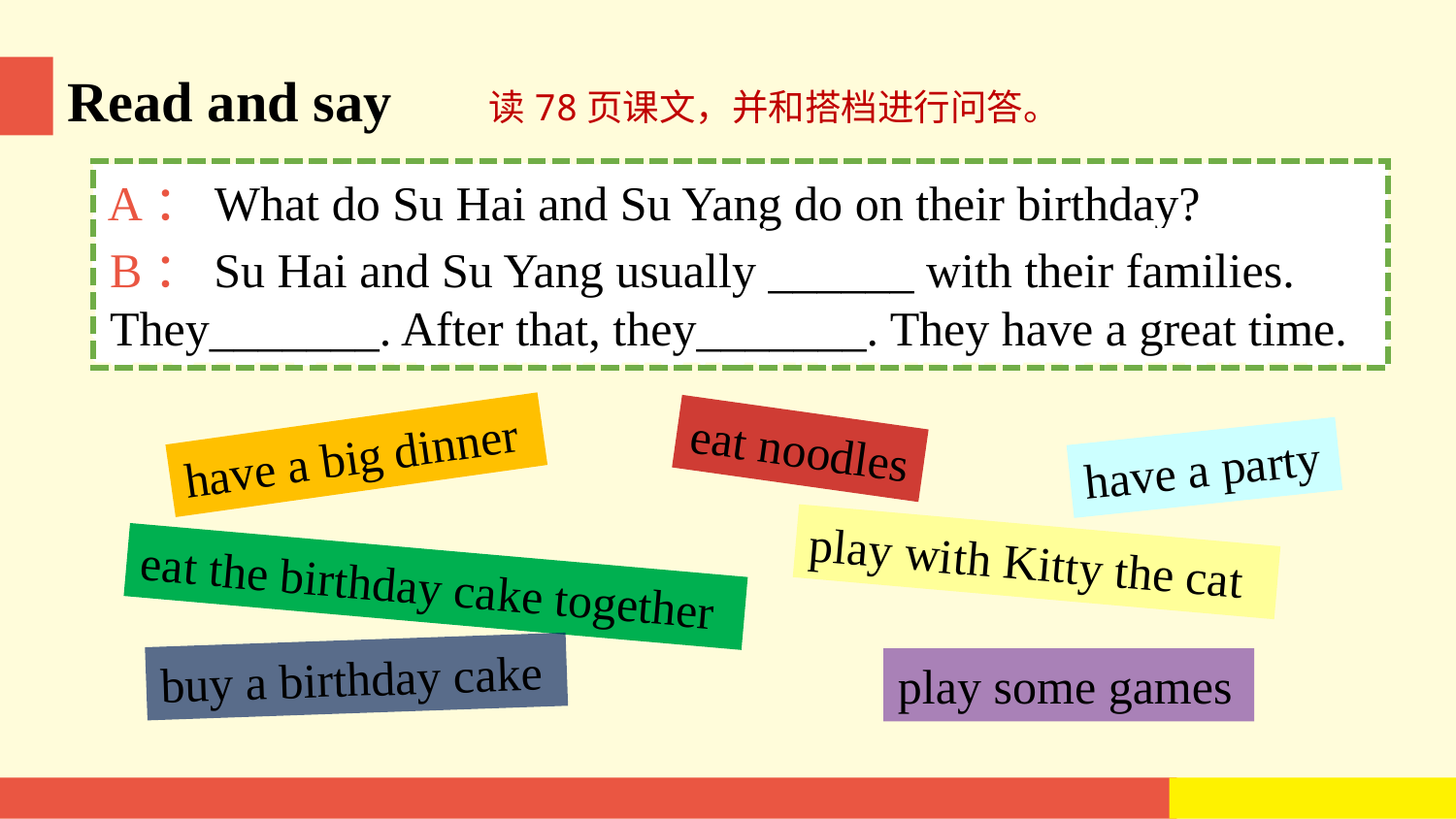

Read and say
读78页课文，并和搭档进行问答。

A：What do Su Hai and Su Yang do on their birthday?
B：Su Hai and Su Yang usually ______ with their families. They_______. After that, they_______. They have a great time.
eat noodles
have a big dinner
have a party
play with Kitty the cat
eat the birthday cake together
buy a birthday cake
play some games